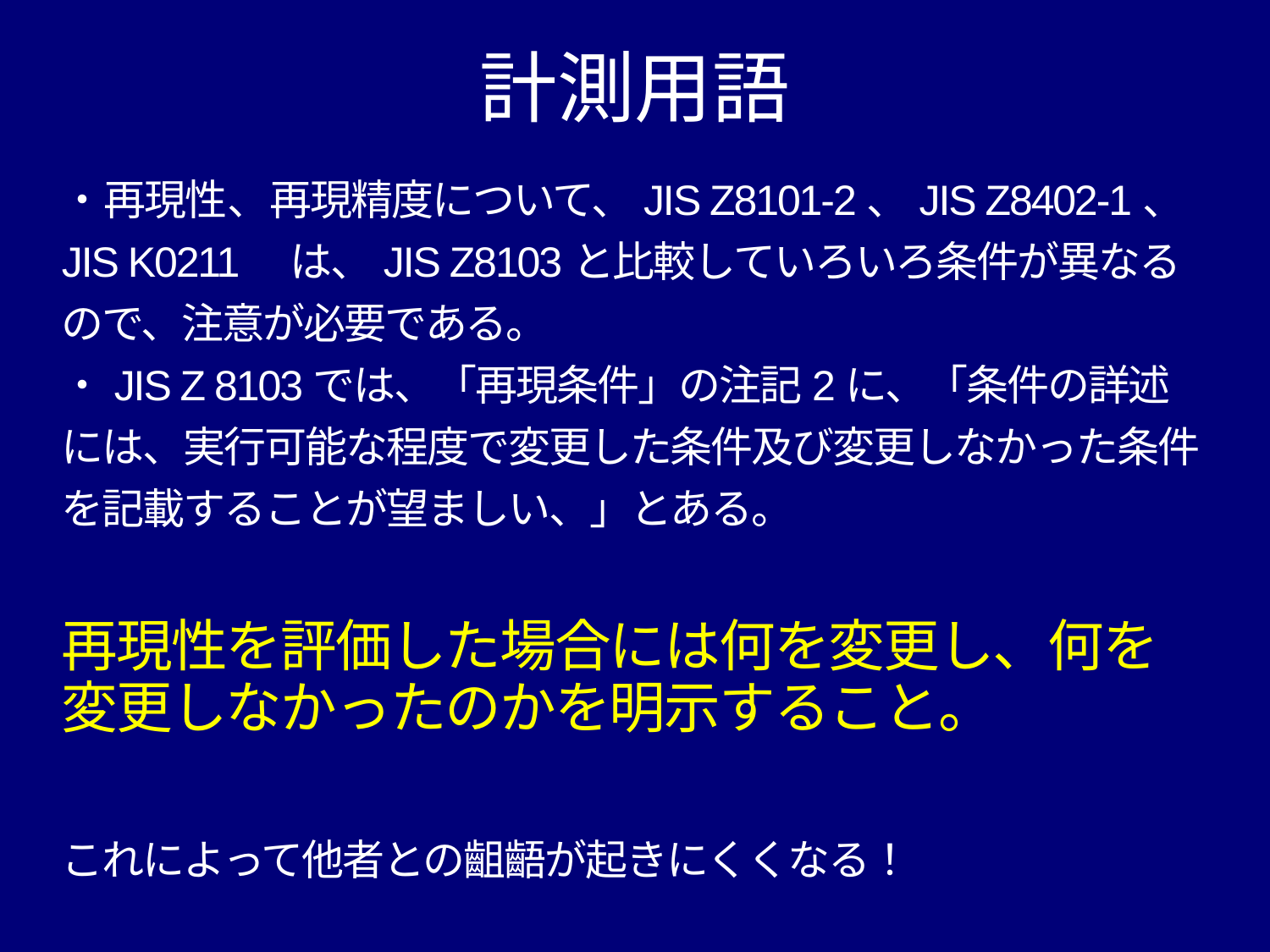

# 計測用語
・再現性、再現精度について、JIS Z8101-2、JIS Z8402-1、JIS K0211　は、JIS Z8103と比較していろいろ条件が異なるので、注意が必要である。
・JIS Z 8103では、「再現条件」の注記2に、「条件の詳述には、実行可能な程度で変更した条件及び変更しなかった条件を記載することが望ましい、」とある。

再現性を評価した場合には何を変更し、何を変更しなかったのかを明示すること。

これによって他者との齟齬が起きにくくなる！